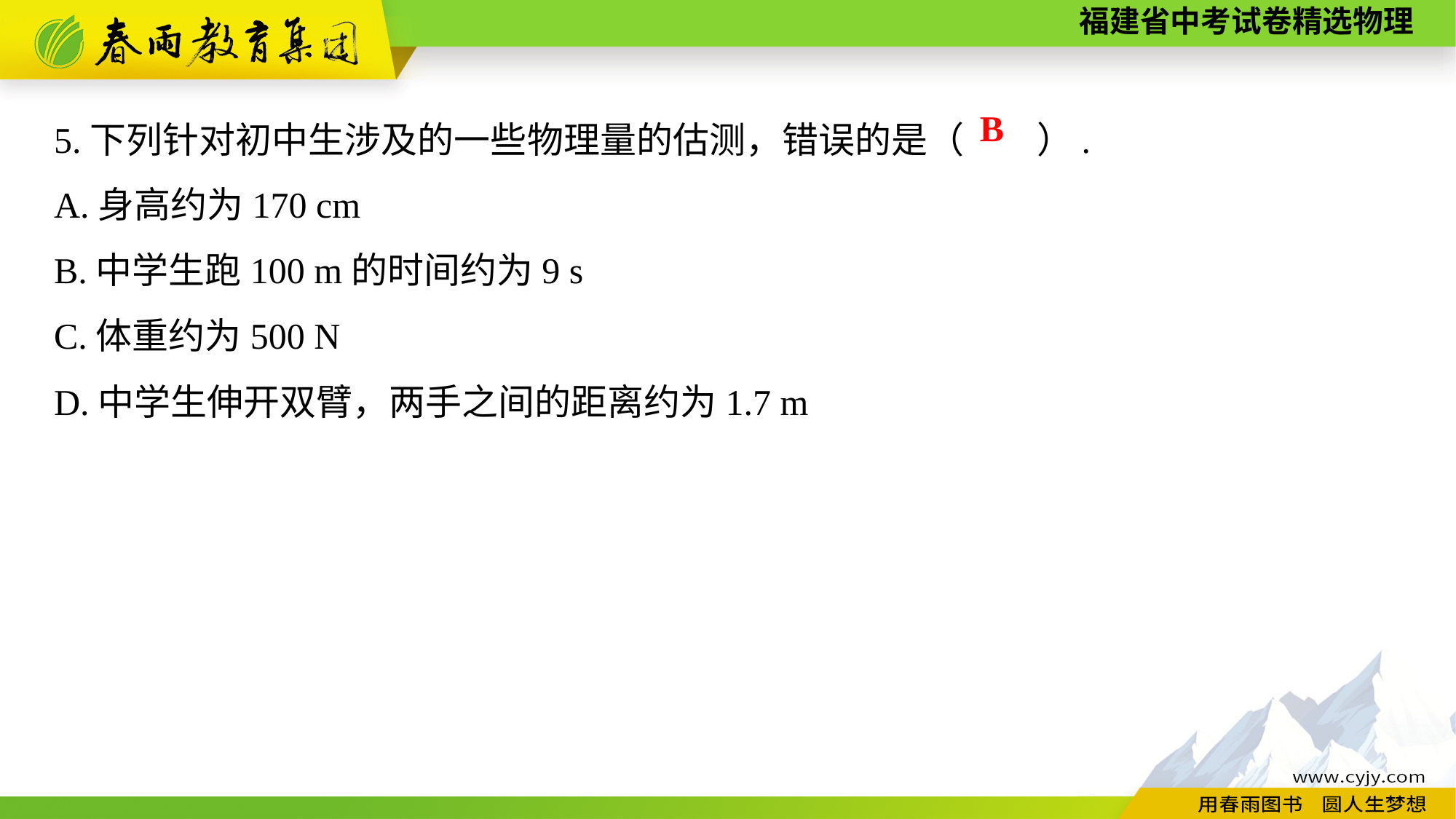

5.下列针对初中生涉及的一些物理量的估测，错误的是（　　）.
A.身高约为170 cm
B.中学生跑100 m的时间约为9 s
C.体重约为500 N
D.中学生伸开双臂，两手之间的距离约为1.7 m
B